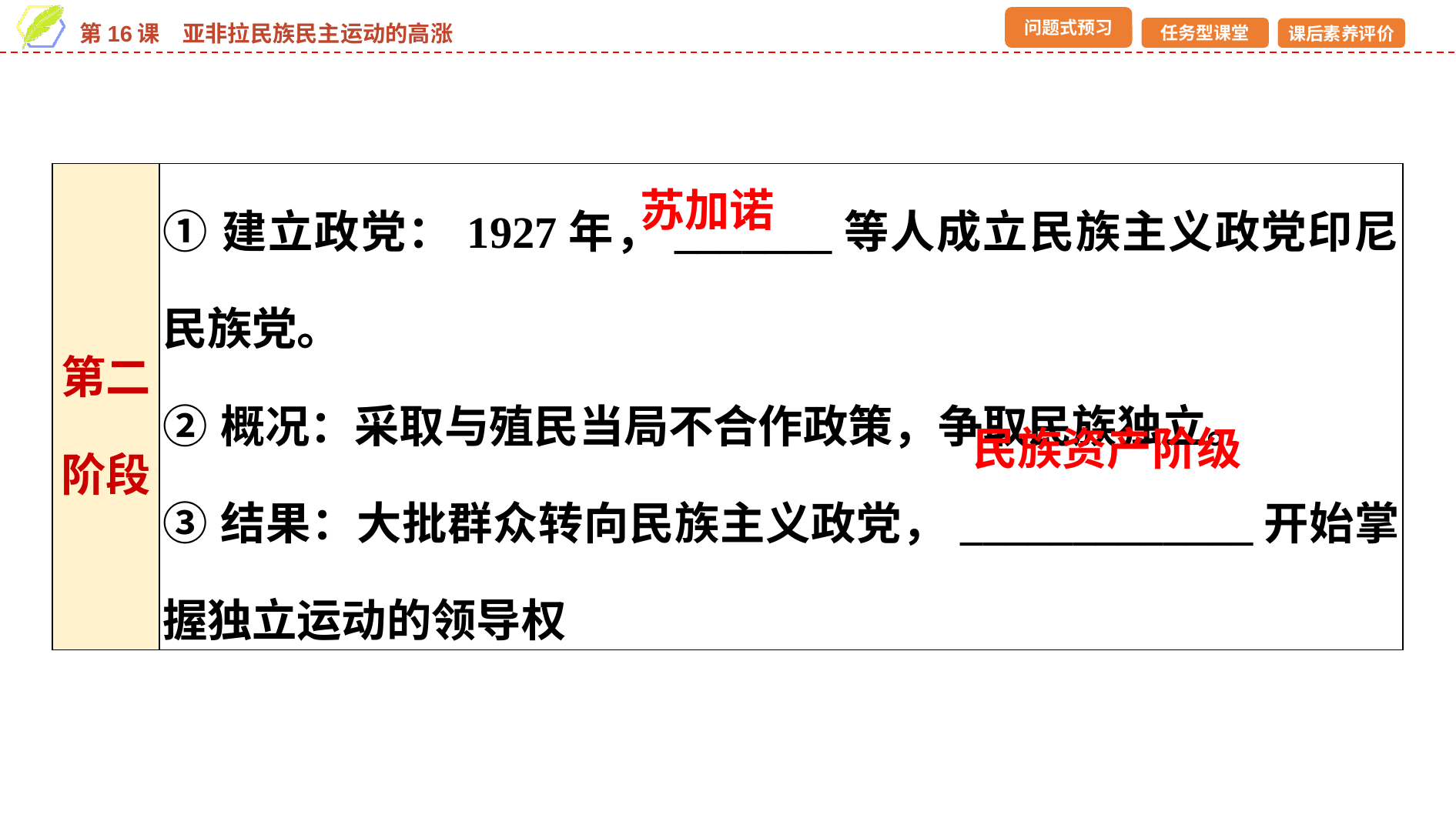

| 第二阶段 | ①建立政党：1927年，\_\_\_\_\_\_\_等人成立民族主义政党印尼民族党。 ②概况：采取与殖民当局不合作政策，争取民族独立。 ③结果：大批群众转向民族主义政党，\_\_\_\_\_\_\_\_\_\_\_\_\_开始掌握独立运动的领导权 |
| --- | --- |
苏加诺
民族资产阶级